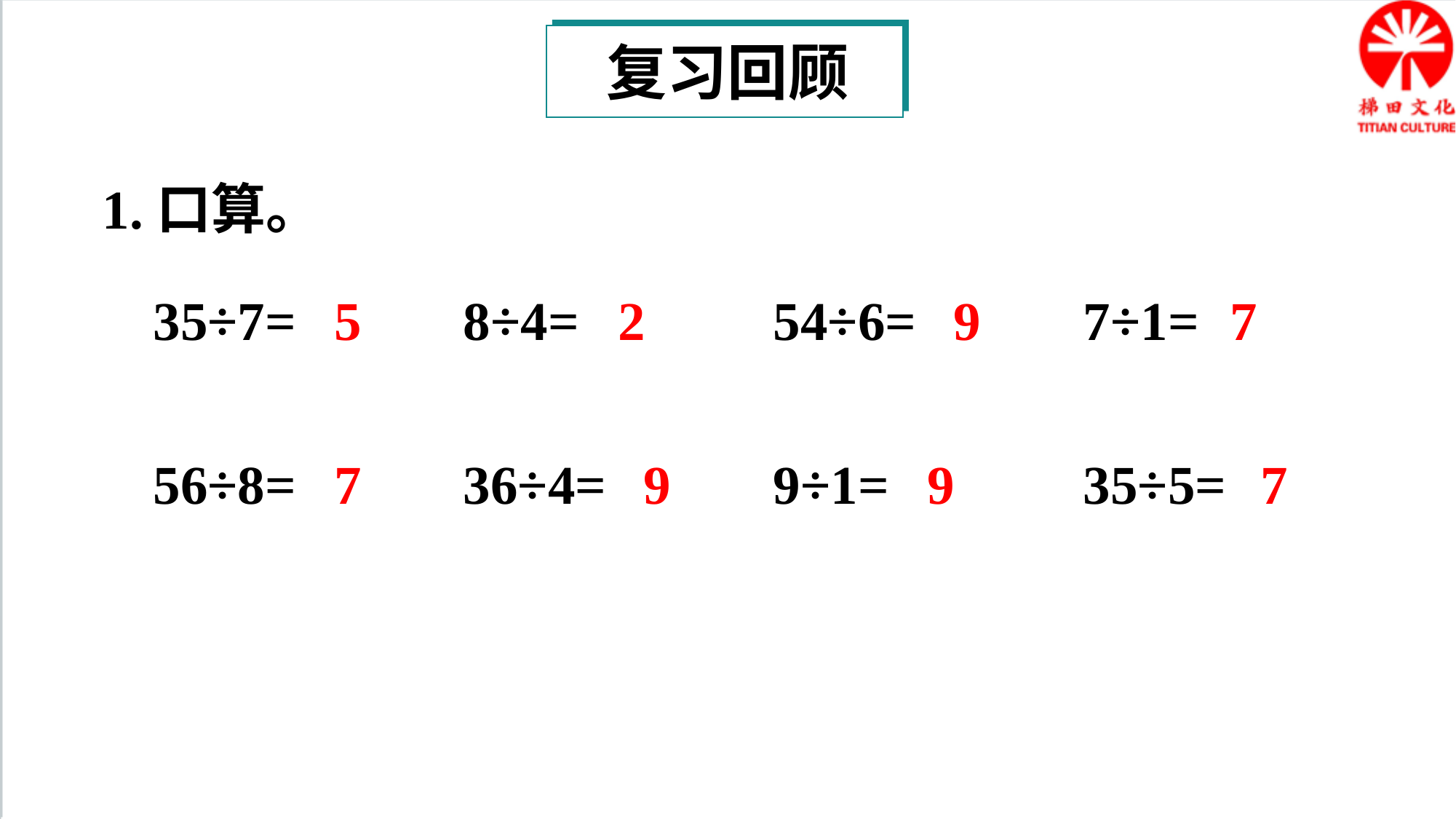

复习回顾
1.口算。
35÷7=
5
8÷4=
2
54÷6=
9
7÷1=
7
56÷8=
7
36÷4=
9
9÷1=
9
35÷5=
7